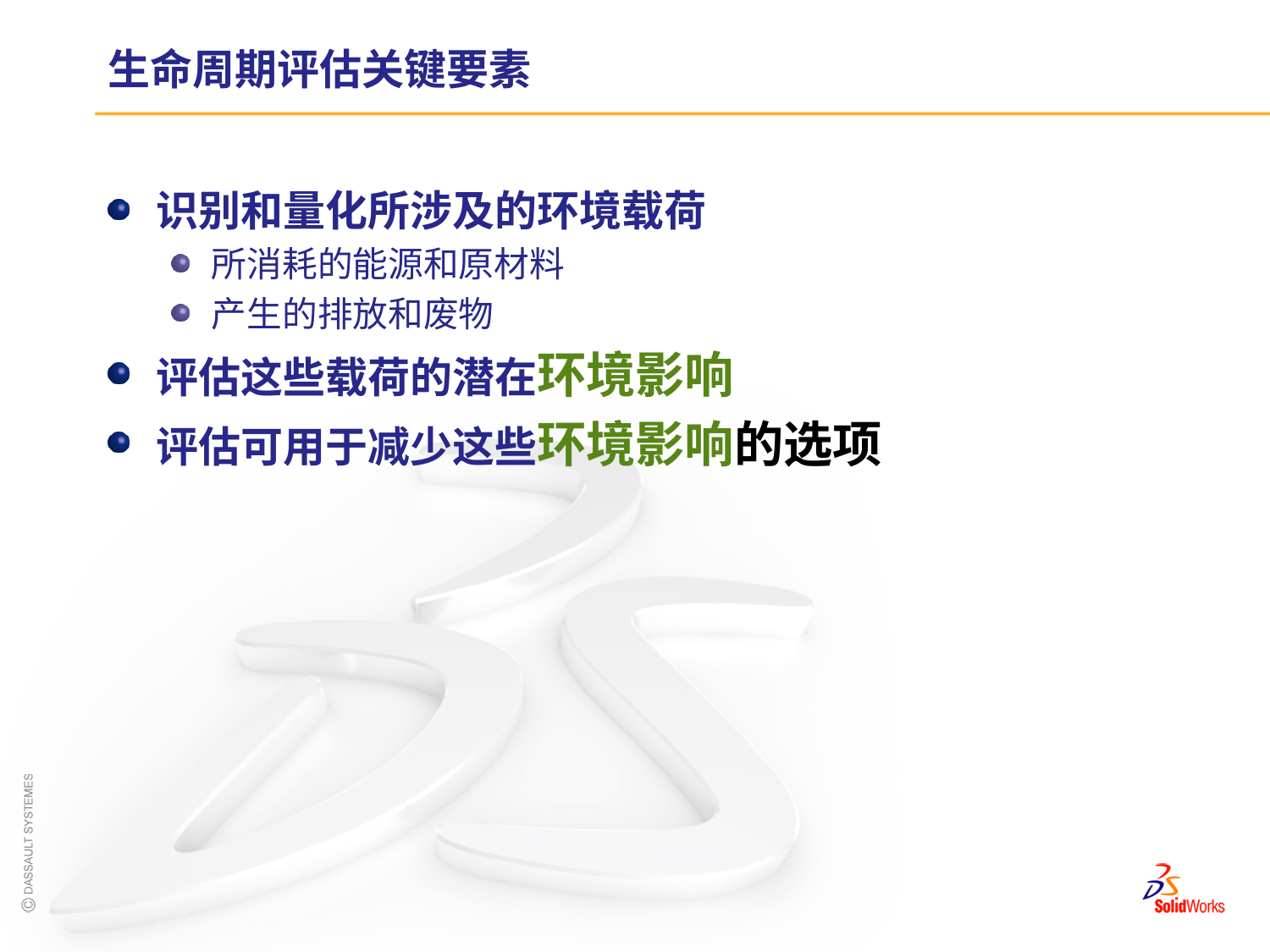

# 生命周期评估关键要素
识别和量化所涉及的环境载荷
所消耗的能源和原材料
产生的排放和废物
评估这些载荷的潜在环境影响
评估可用于减少这些环境影响的选项